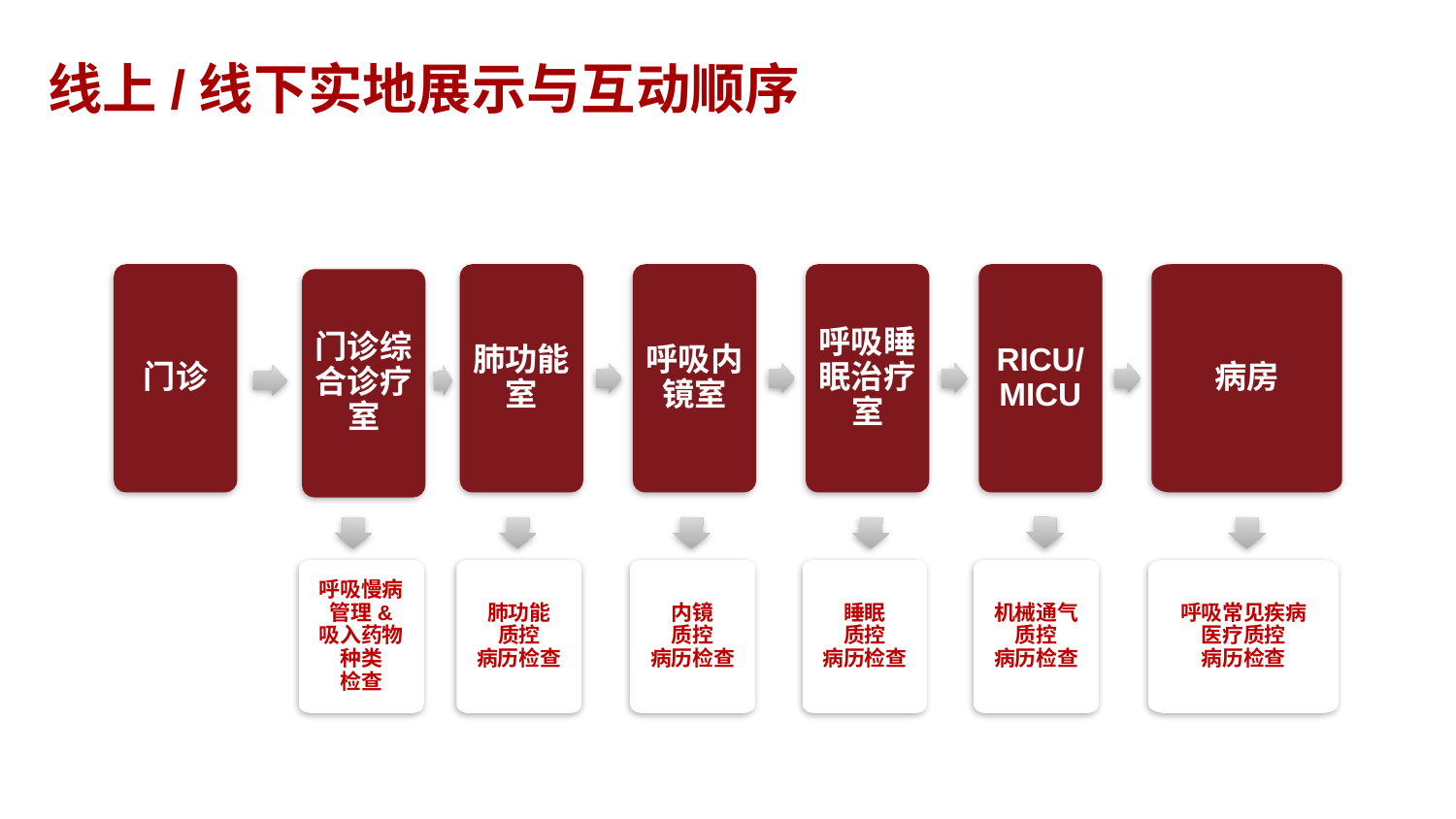

线上/线下实地展示与互动顺序
门诊
肺功能室
呼吸内镜室
呼吸睡眠治疗室
RICU/MICU
病房
门诊综合诊疗室

呼吸慢病管理&
吸入药物种类
检查
肺功能
质控
病历检查
内镜
质控
病历检查
睡眠
质控
病历检查
机械通气
质控
病历检查
呼吸常见疾病
医疗质控
病历检查